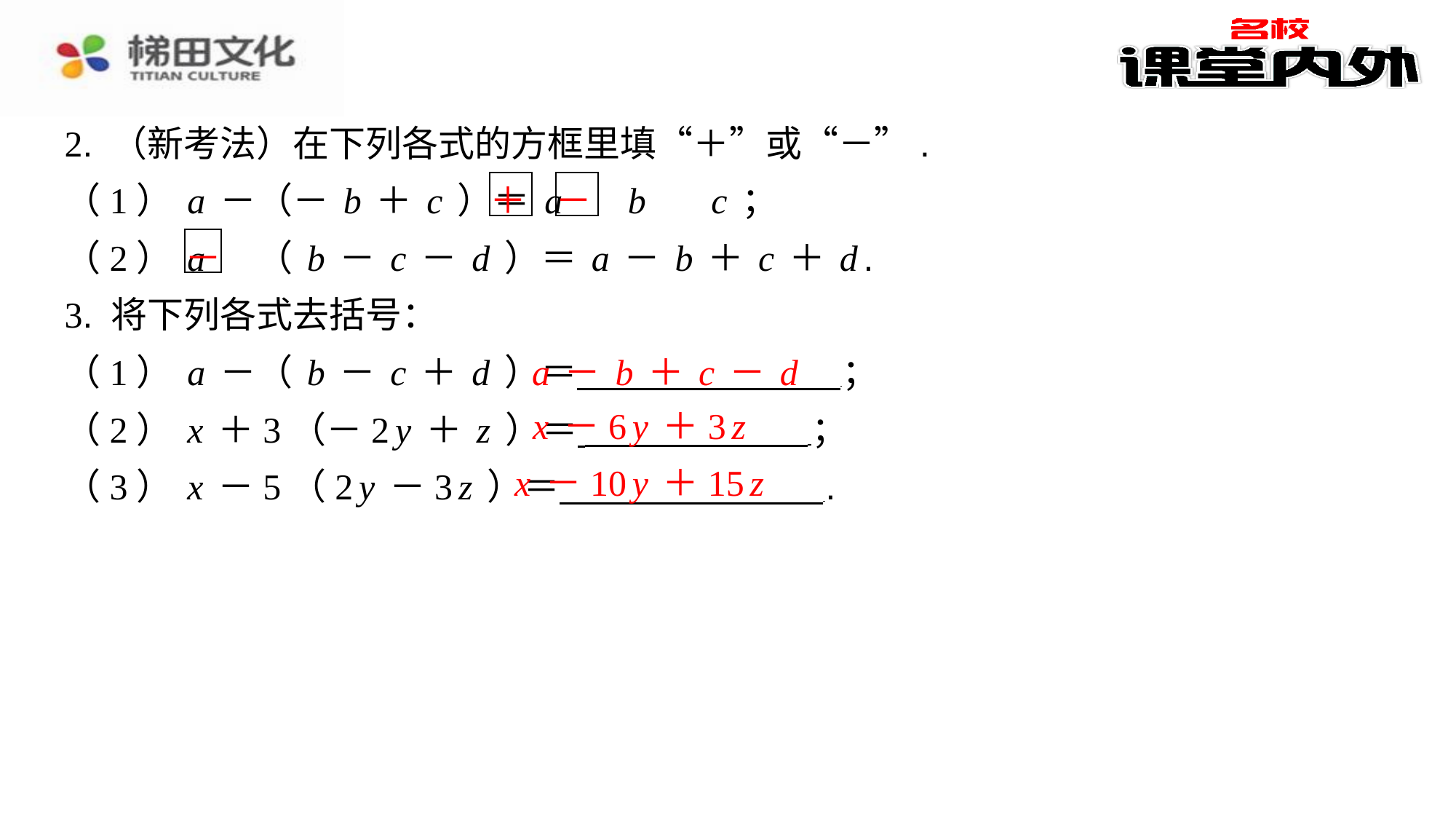

2. （新考法）在下列各式的方框里填“＋”或“－”.
＋
－
（1）a－（－b＋c）＝a＋b－c；

－
（2）a－（b－c－d）＝a－b＋c＋d.

3. 将下列各式去括号：
a－b＋c－d
（1）a－（b－c＋d）＝                                        ⁠；
x－6y＋3z
（2）x＋3（－2y＋z）＝                                   ⁠；
x－10y＋15z
（3）x－5（2y－3z）＝                                        ⁠.